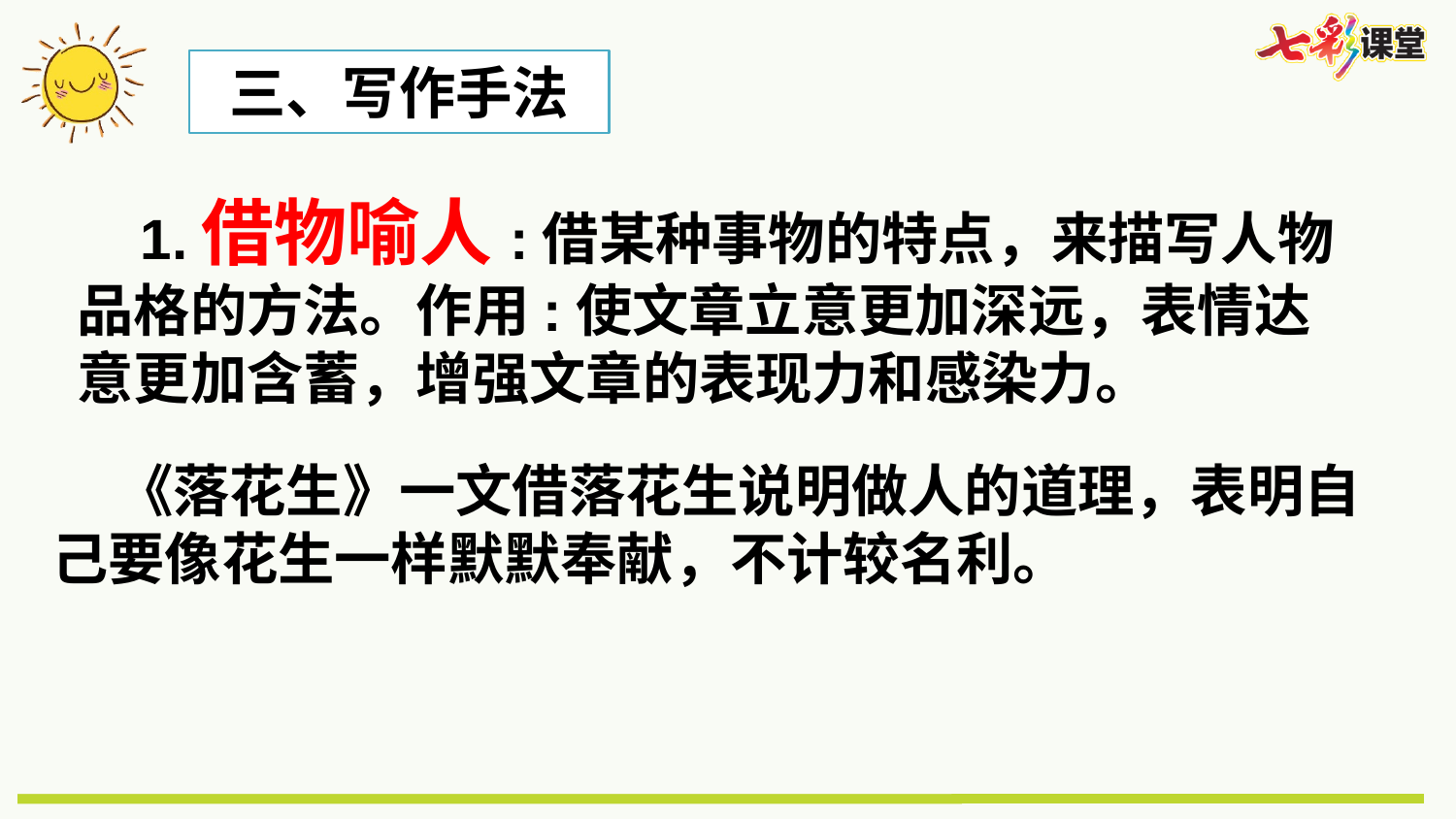

三、写作手法
    1.借物喻人:借某种事物的特点，来描写人物品格的方法。作用:使文章立意更加深远，表情达意更加含蓄，增强文章的表现力和感染力。
    《落花生》一文借落花生说明做人的道理，表明自己要像花生一样默默奉献，不计较名利。